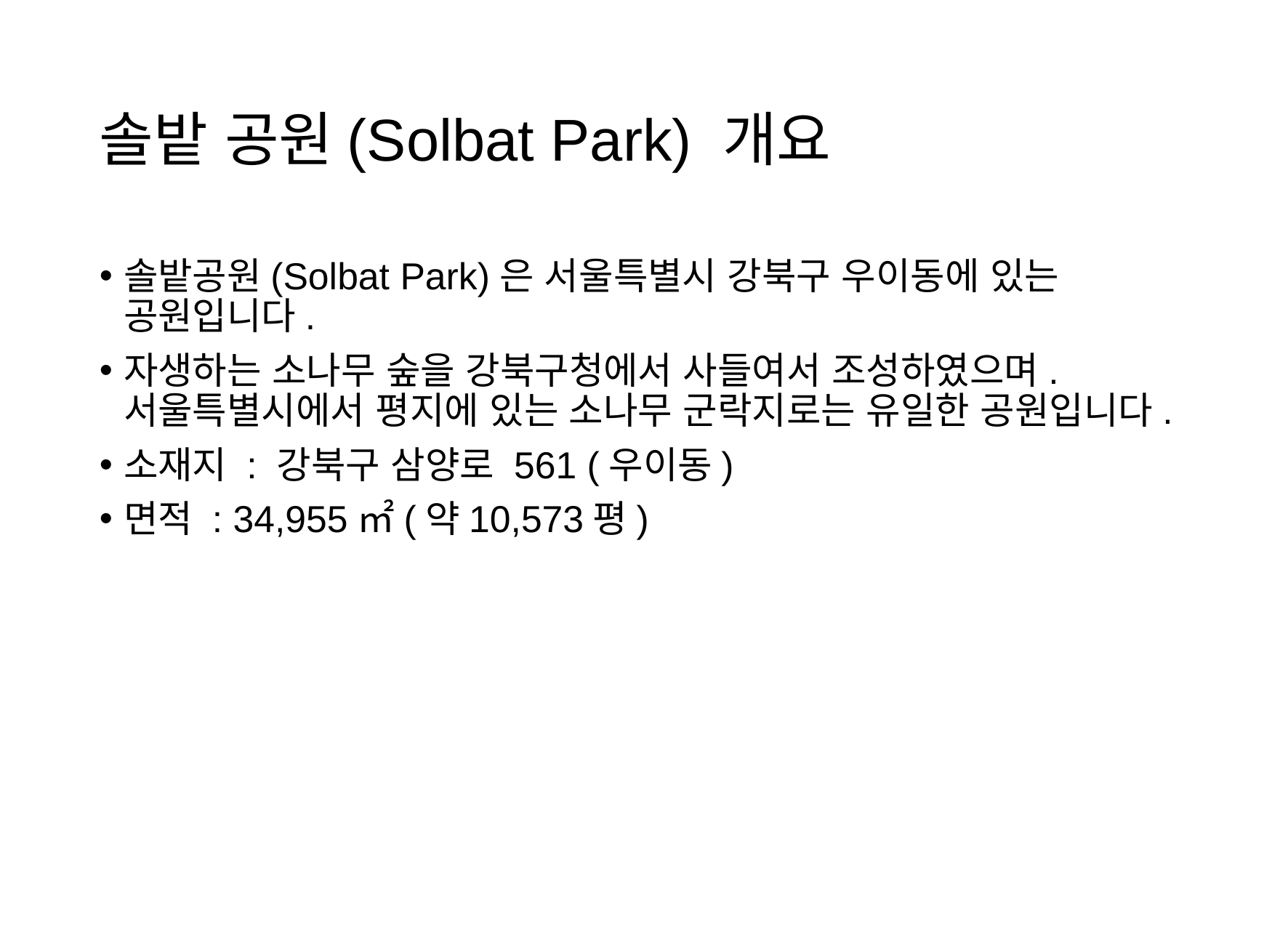

# 솔밭 공원(Solbat Park) 개요
솔밭공원(Solbat Park)은 서울특별시 강북구 우이동에 있는 공원입니다.
자생하는 소나무 숲을 강북구청에서 사들여서 조성하였으며. 서울특별시에서 평지에 있는 소나무 군락지로는 유일한 공원입니다.
소재지 : 강북구 삼양로 561 (우이동)
면적 : 34,955㎡(약10,573평)